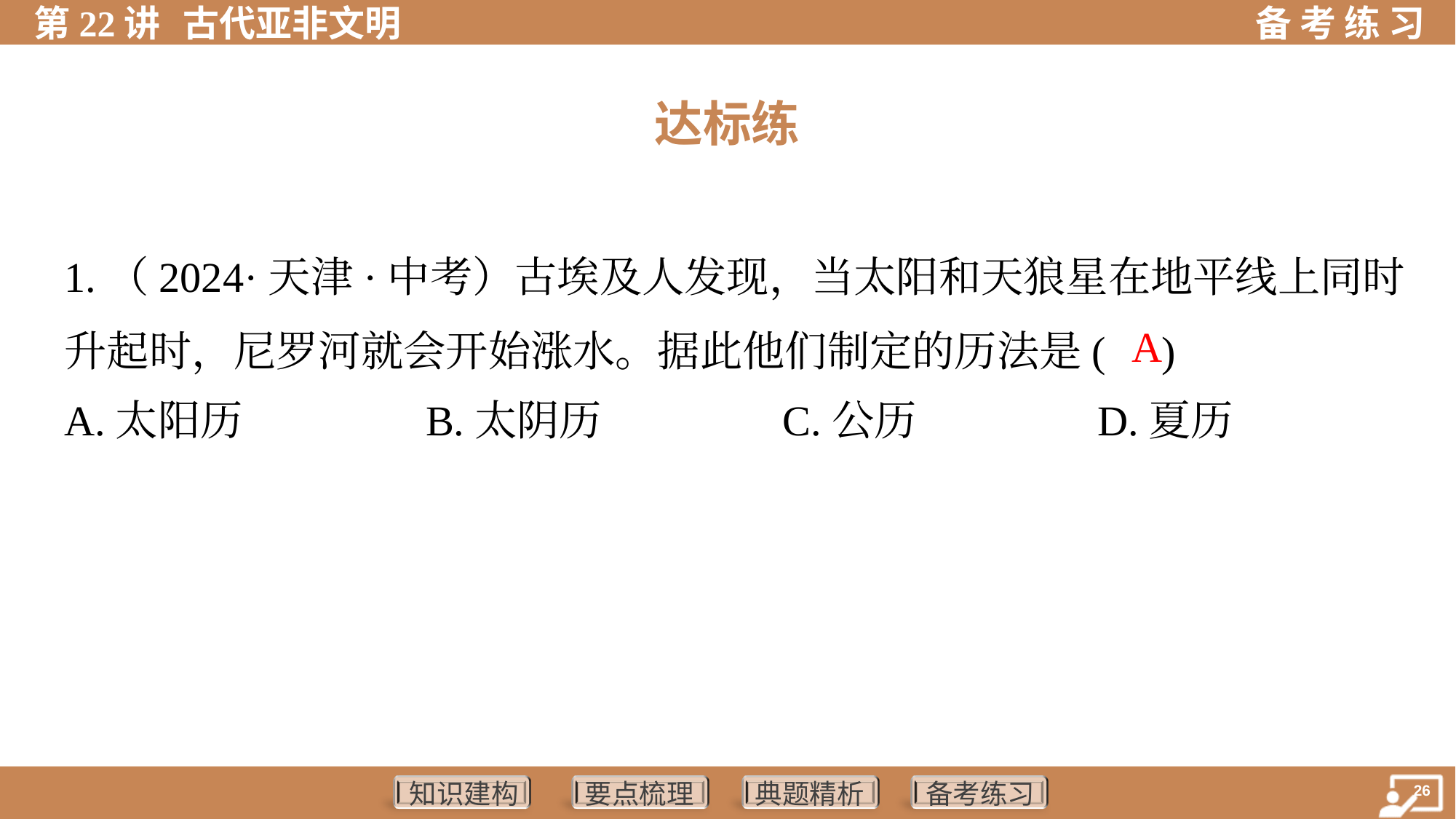

达标练
1.（2024·天津·中考）古埃及人发现，当太阳和天狼星在地平线上同时
升起时，尼罗河就会开始涨水。据此他们制定的历法是(     )
A
A.太阳历	B.太阴历	C.公历	D.夏历